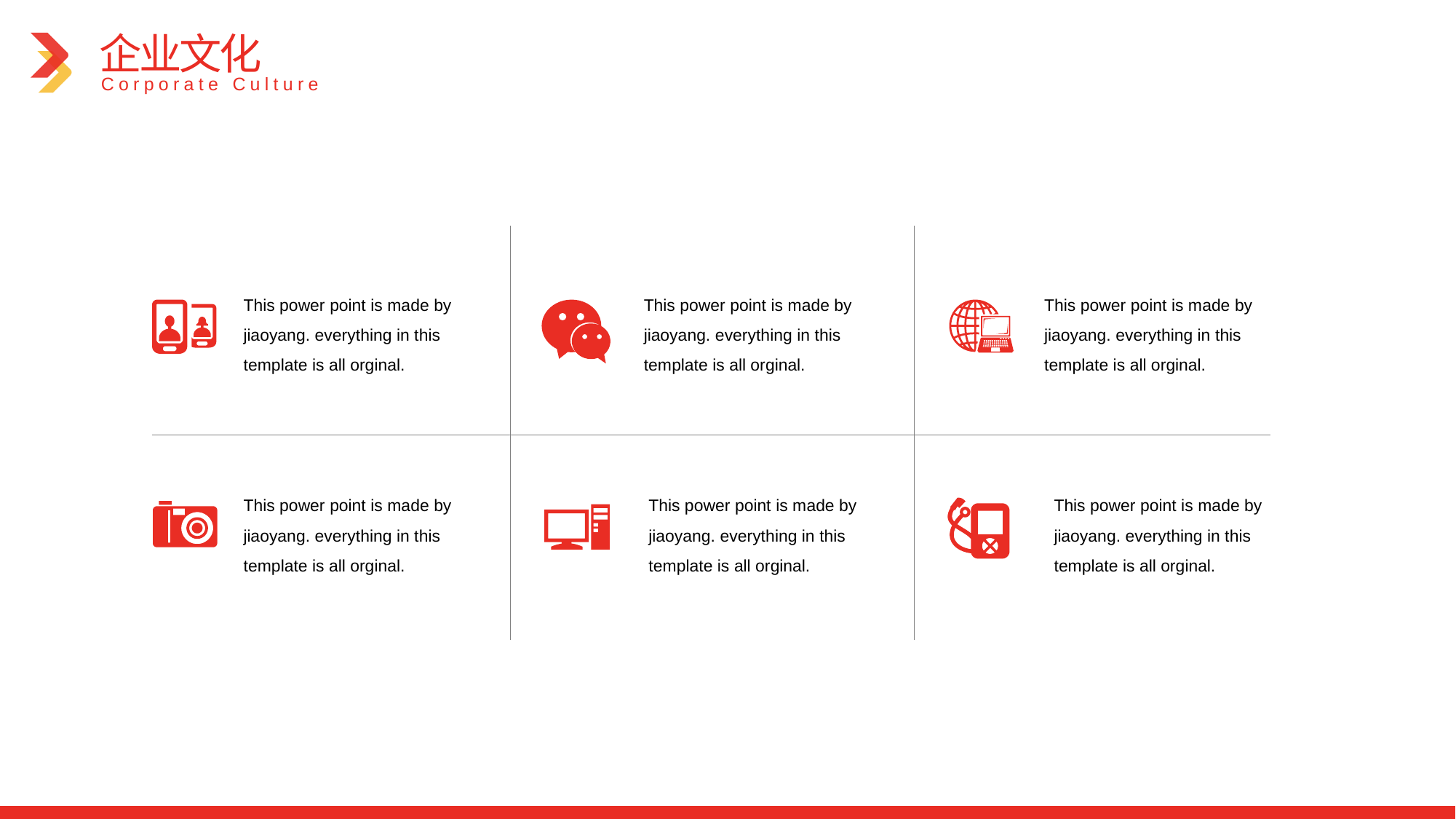

企业文化

Corporate Culture
This power point is made by jiaoyang. everything in this template is all orginal.
This power point is made by jiaoyang. everything in this template is all orginal.
This power point is made by jiaoyang. everything in this template is all orginal.

This power point is made by jiaoyang. everything in this template is all orginal.
This power point is made by jiaoyang. everything in this template is all orginal.
This power point is made by jiaoyang. everything in this template is all orginal.